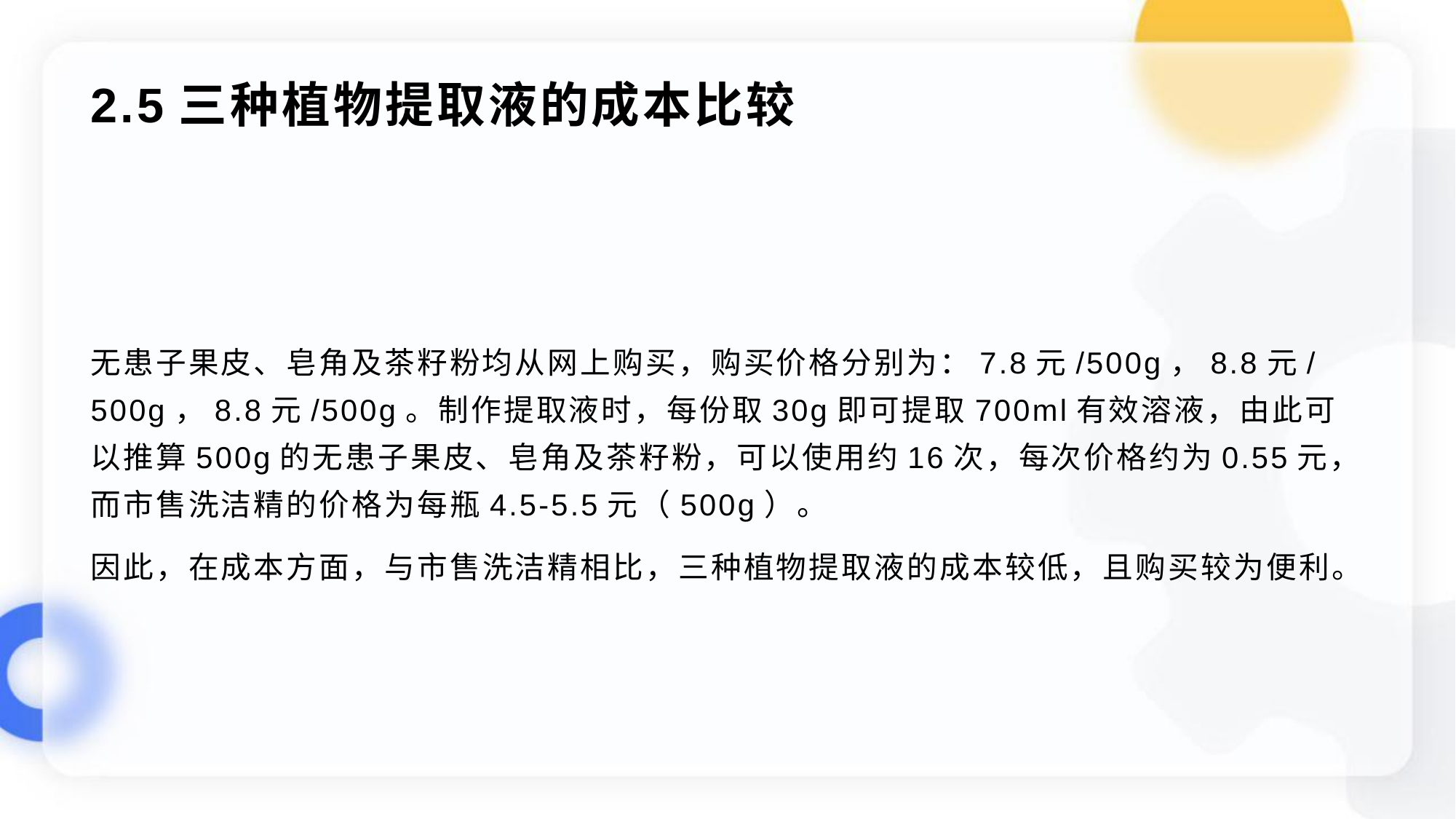

# 2.5三种植物提取液的成本比较
无患子果皮、皂角及茶籽粉均从网上购买，购买价格分别为：7.8元/500g，8.8元/500g，8.8元/500g。制作提取液时，每份取30g即可提取700ml有效溶液，由此可以推算500g的无患子果皮、皂角及茶籽粉，可以使用约16次，每次价格约为0.55元，而市售洗洁精的价格为每瓶4.5-5.5元（500g）。
因此，在成本方面，与市售洗洁精相比，三种植物提取液的成本较低，且购买较为便利。